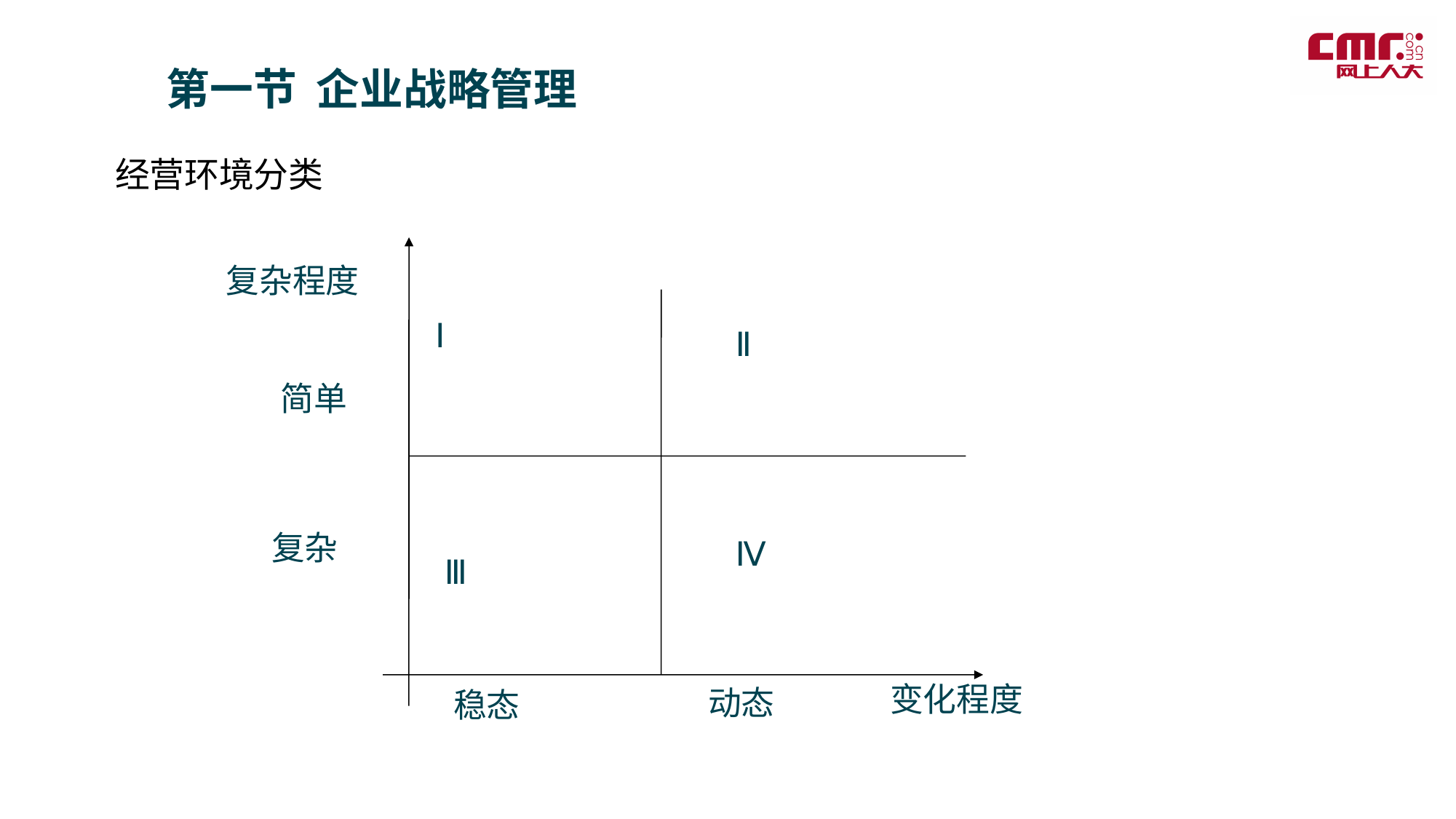

第一节  企业战略管理
经营环境分类

复杂程度

Ⅰ
Ⅱ
简单

复杂
Ⅳ
Ⅲ
变化程度

动态
稳态